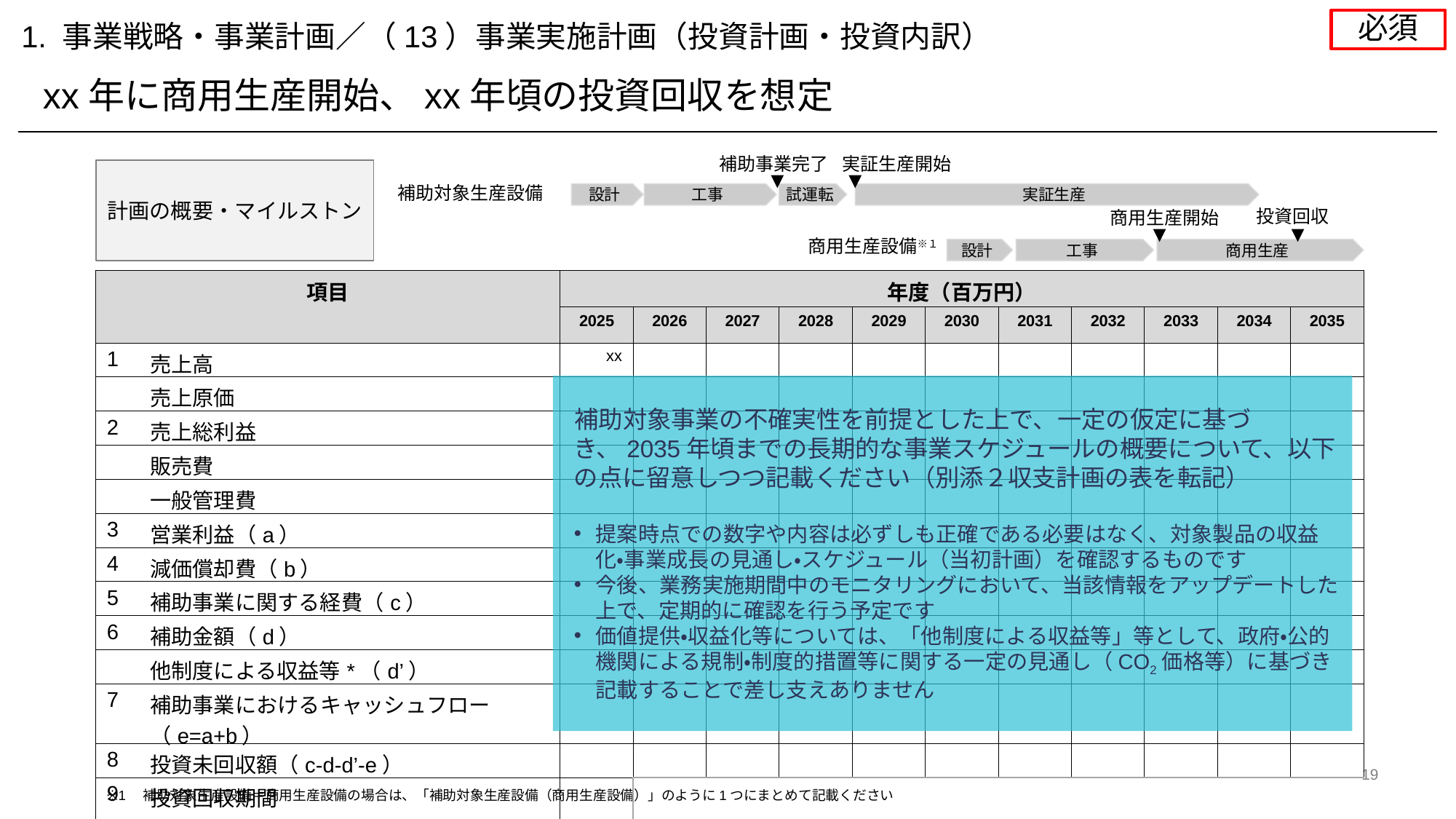

必須
1. 事業戦略・事業計画／（13）事業実施計画（投資計画・投資内訳）
xx年に商用生産開始、xx年頃の投資回収を想定
実証生産開始
補助事業完了
計画の概要・マイルストン

補助対象生産設備
設計
工事
試運転
実証生産
投資回収
商用生産開始

商用生産設備※１
設計
工事
商用生産

| 項目 | 対象経費 | 年度（百万円） |  |  |  |  |  |  |  |  |  |  |
| --- | --- | --- | --- | --- | --- | --- | --- | --- | --- | --- | --- | --- |
| 設備名 | 対象経費 | 2025 | 2026 | 2027 | 2028 | 2029 | 2030 | 2031 | 2032 | 2033 | 2034 | 2035 |
| 1 | 売上高 | xx |  |  |  |  |  |  |  |  |  |  |
|  | 売上原価 |  |  |  |  |  |  |  |  |  |  |  |
| 2 | 売上総利益 |  |  |  |  |  |  |  |  |  |  |  |
|  | 販売費 |  |  |  |  |  |  |  |  |  |  |  |
|  | 一般管理費 |  |  |  |  |  |  |  |  |  |  |  |
| 3 | 営業利益（a） |  |  |  |  |  |  |  |  |  |  |  |
| 4 | 減価償却費（b） |  |  |  |  |  |  |  |  |  |  |  |
| 5 | 補助事業に関する経費（c） |  |  |  |  |  |  |  |  |  |  |  |
| 6 | 補助金額（d） |  |  |  |  |  |  |  |  |  |  |  |
|  | 他制度による収益等\*（d’） |  |  |  |  |  |  |  |  |  |  |  |
| 7 | 補助事業におけるキャッシュフロー（e=a+b） |  |  |  |  |  |  |  |  |  |  |  |
| 8 | 投資未回収額（c-d-d’-e） |  |  |  |  |  |  |  |  |  |  |  |
| 9 | 投資回収期間 |  |  |  |  |  |  |  |  |  |  |  |
補助対象事業の不確実性を前提とした上で、一定の仮定に基づき、2035年頃までの長期的な事業スケジュールの概要について、以下の点に留意しつつ記載ください（別添２収支計画の表を転記）

提案時点での数字や内容は必ずしも正確である必要はなく、対象製品の収益化・事業成長の見通し・スケジュール（当初計画）を確認するものです
今後、業務実施期間中のモニタリングにおいて、当該情報をアップデートした上で、定期的に確認を行う予定です
価値提供・収益化等については、「他制度による収益等」等として、政府・公的機関による規制・制度的措置等に関する一定の見通し（CO2価格等）に基づき記載することで差し支えありません
※1　補助対象生産設備＝商用生産設備の場合は、「補助対象生産設備（商用生産設備）」のように1つにまとめて記載ください